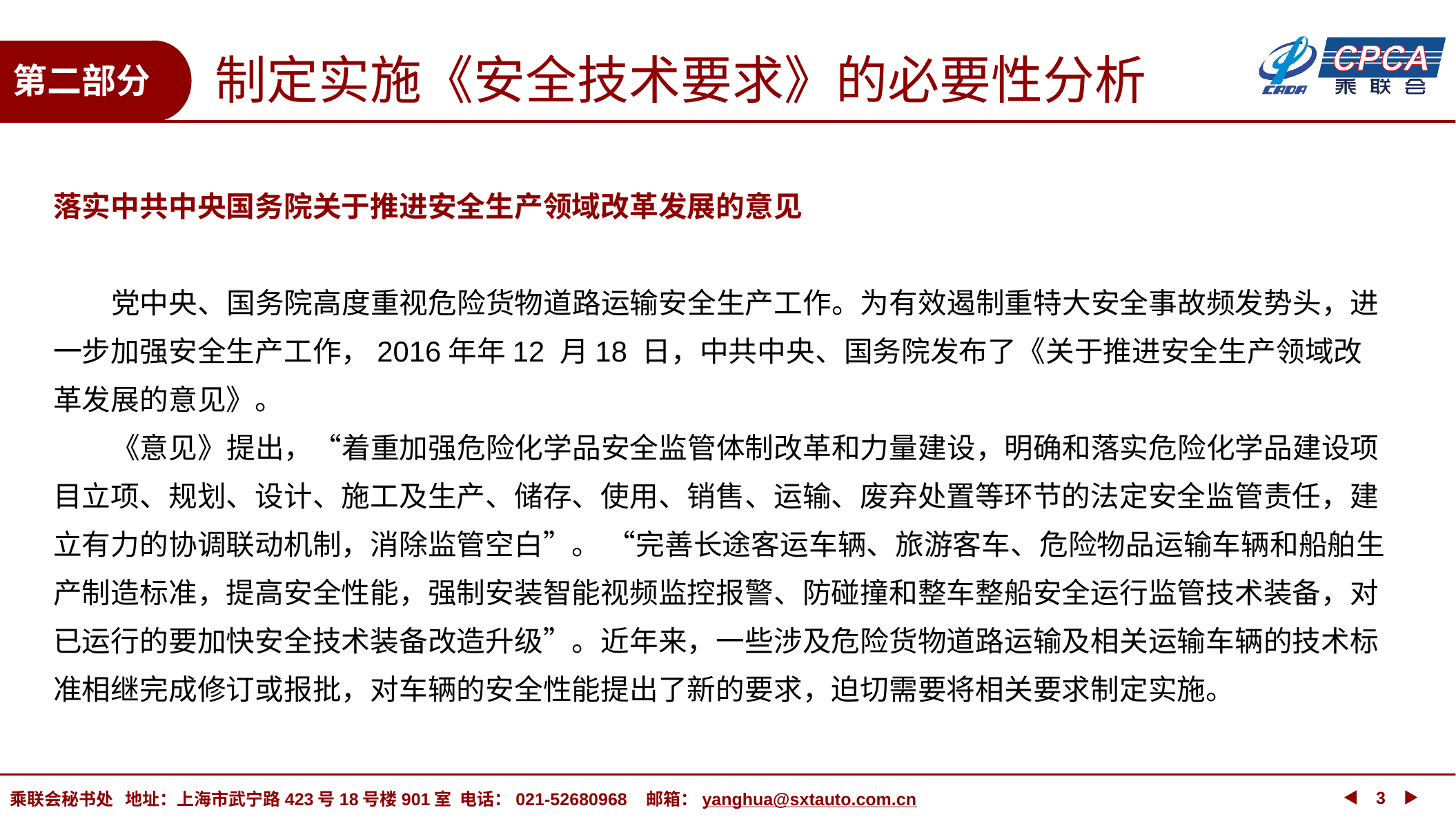

制定实施《安全技术要求》的必要性分析
第二部分
落实中共中央国务院关于推进安全生产领域改革发展的意见

        党中央、国务院高度重视危险货物道路运输安全生产工作。为有效遏制重特大安全事故频发势头，进一步加强安全生产工作，2016年年12 月18 日，中共中央、国务院发布了《关于推进安全生产领域改革发展的意见》。
        《意见》提出，“着重加强危险化学品安全监管体制改革和力量建设，明确和落实危险化学品建设项目立项、规划、设计、施工及生产、储存、使用、销售、运输、废弃处置等环节的法定安全监管责任，建立有力的协调联动机制，消除监管空白”。 “完善长途客运车辆、旅游客车、危险物品运输车辆和船舶生产制造标准，提高安全性能，强制安装智能视频监控报警、防碰撞和整车整船安全运行监管技术装备，对已运行的要加快安全技术装备改造升级”。近年来，一些涉及危险货物道路运输及相关运输车辆的技术标准相继完成修订或报批，对车辆的安全性能提出了新的要求，迫切需要将相关要求制定实施。